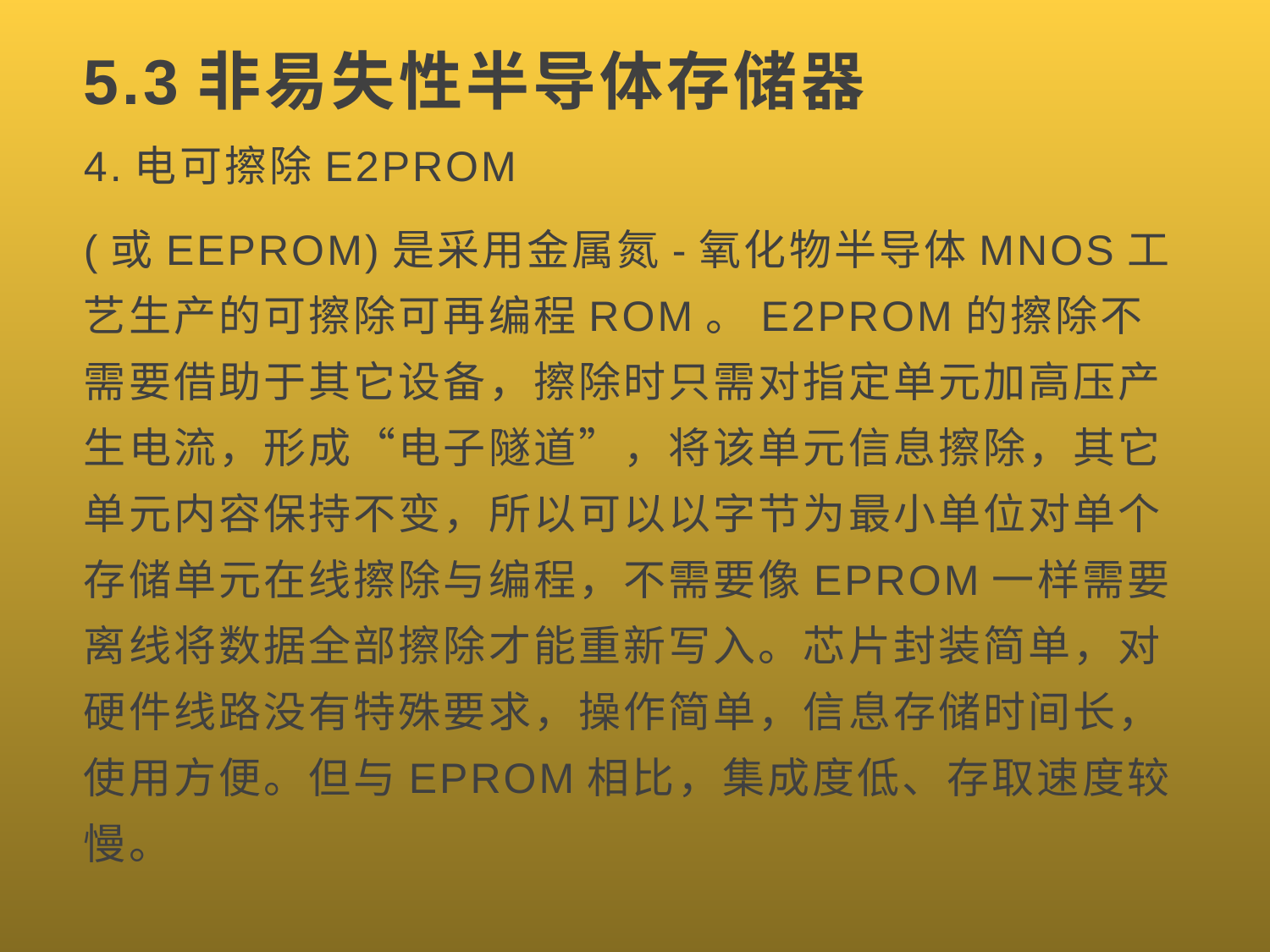

# 5.3非易失性半导体存储器
4.电可擦除E2PROM
(或EEPROM)是采用金属氮-氧化物半导体MNOS工艺生产的可擦除可再编程ROM。E2PROM的擦除不需要借助于其它设备，擦除时只需对指定单元加高压产生电流，形成“电子隧道”，将该单元信息擦除，其它单元内容保持不变，所以可以以字节为最小单位对单个存储单元在线擦除与编程，不需要像EPROM一样需要离线将数据全部擦除才能重新写入。芯片封装简单，对硬件线路没有特殊要求，操作简单，信息存储时间长，使用方便。但与EPROM相比，集成度低、存取速度较慢。